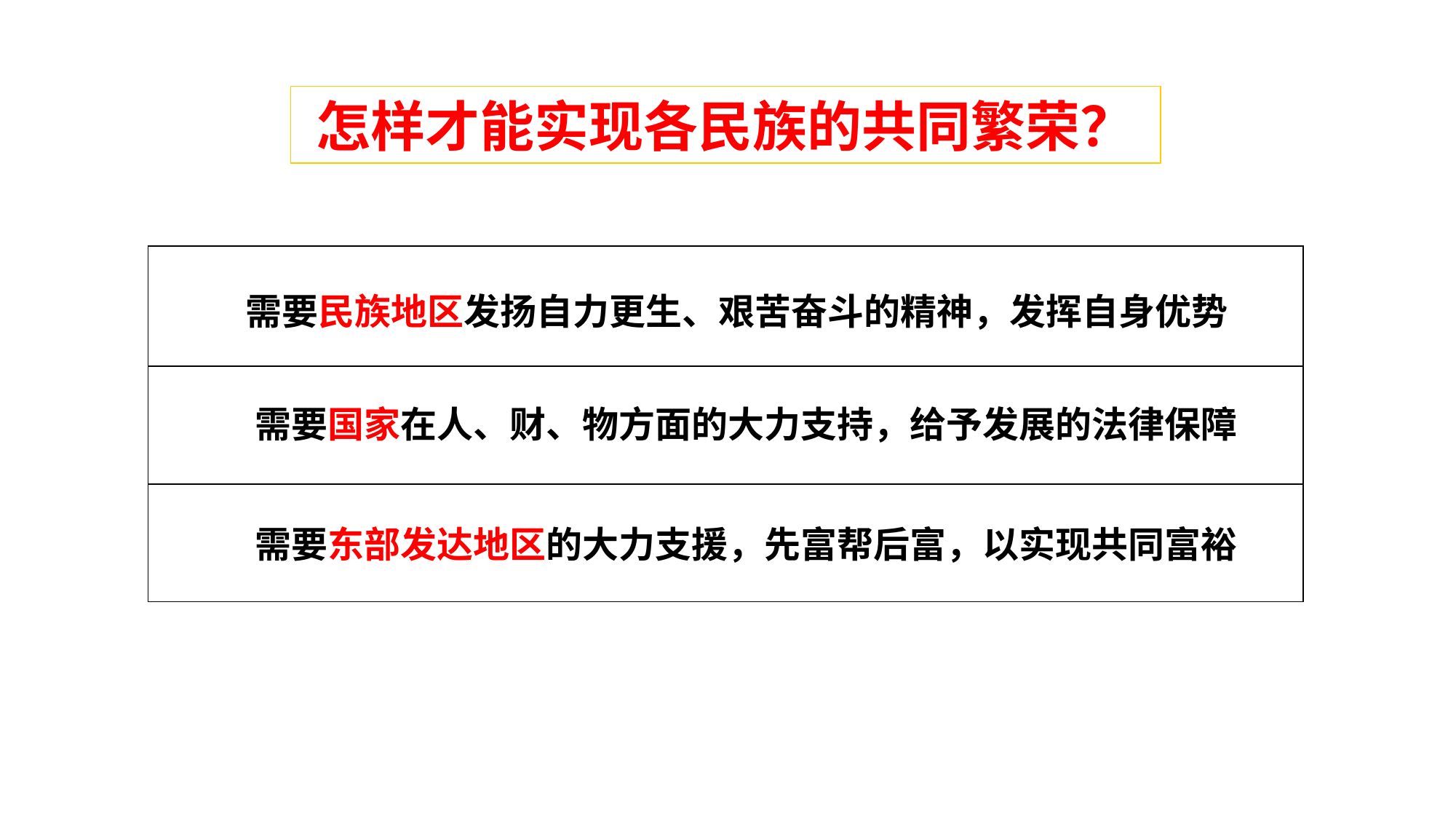

怎样才能实现各民族的共同繁荣？
|  |
| --- |
|  |
|  |
需要民族地区发扬自力更生、艰苦奋斗的精神，发挥自身优势
需要国家在人、财、物方面的大力支持，给予发展的法律保障
需要东部发达地区的大力支援，先富帮后富，以实现共同富裕